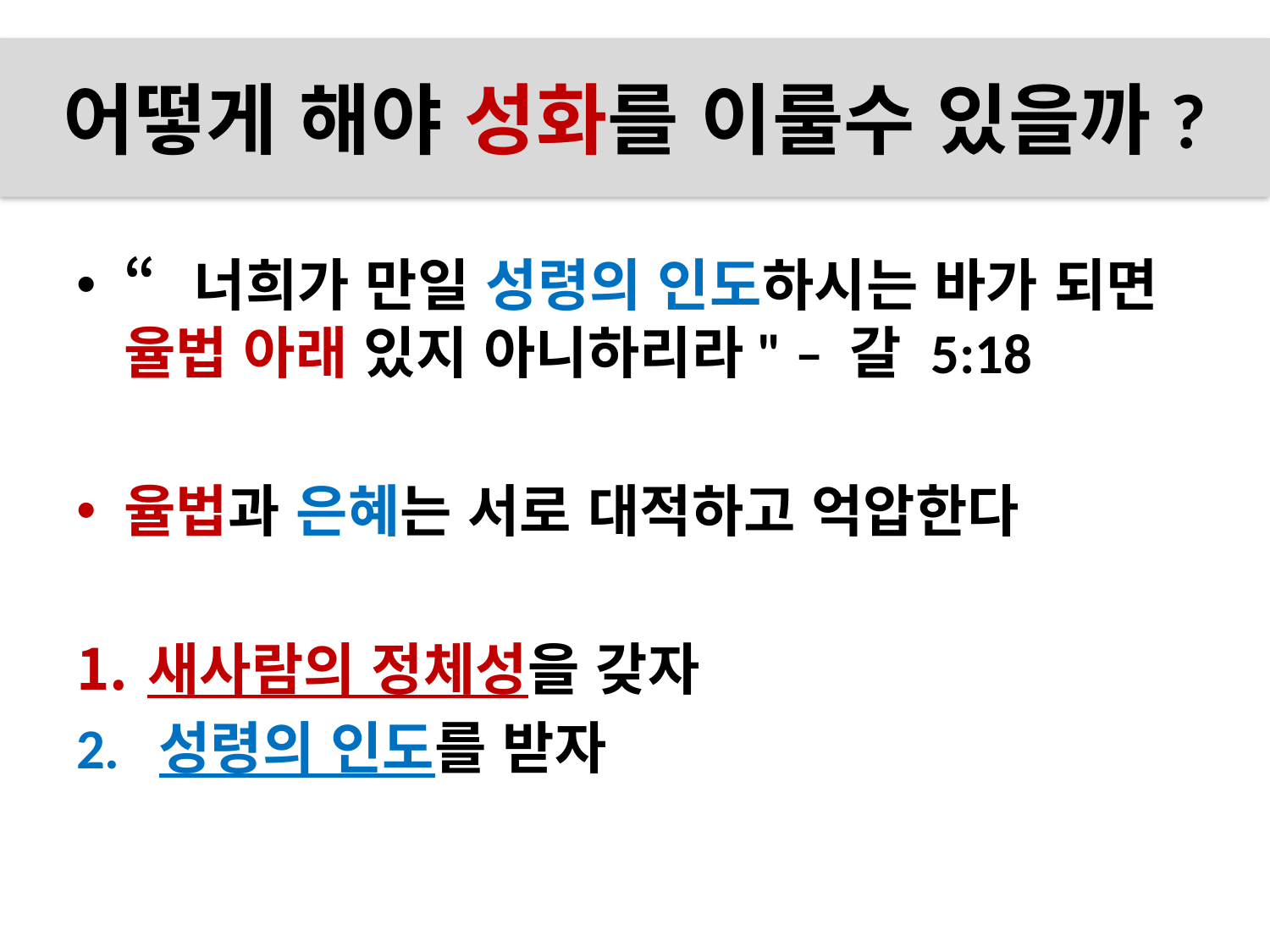

# 어떻게 해야 성화를 이룰수 있을까?
“너희가 만일 성령의 인도하시는 바가 되면 율법 아래 있지 아니하리라" – 갈 5:18

율법과 은혜는 서로 대적하고 억압한다

새사람의 정체성을 갖자
2.  성령의 인도를 받자